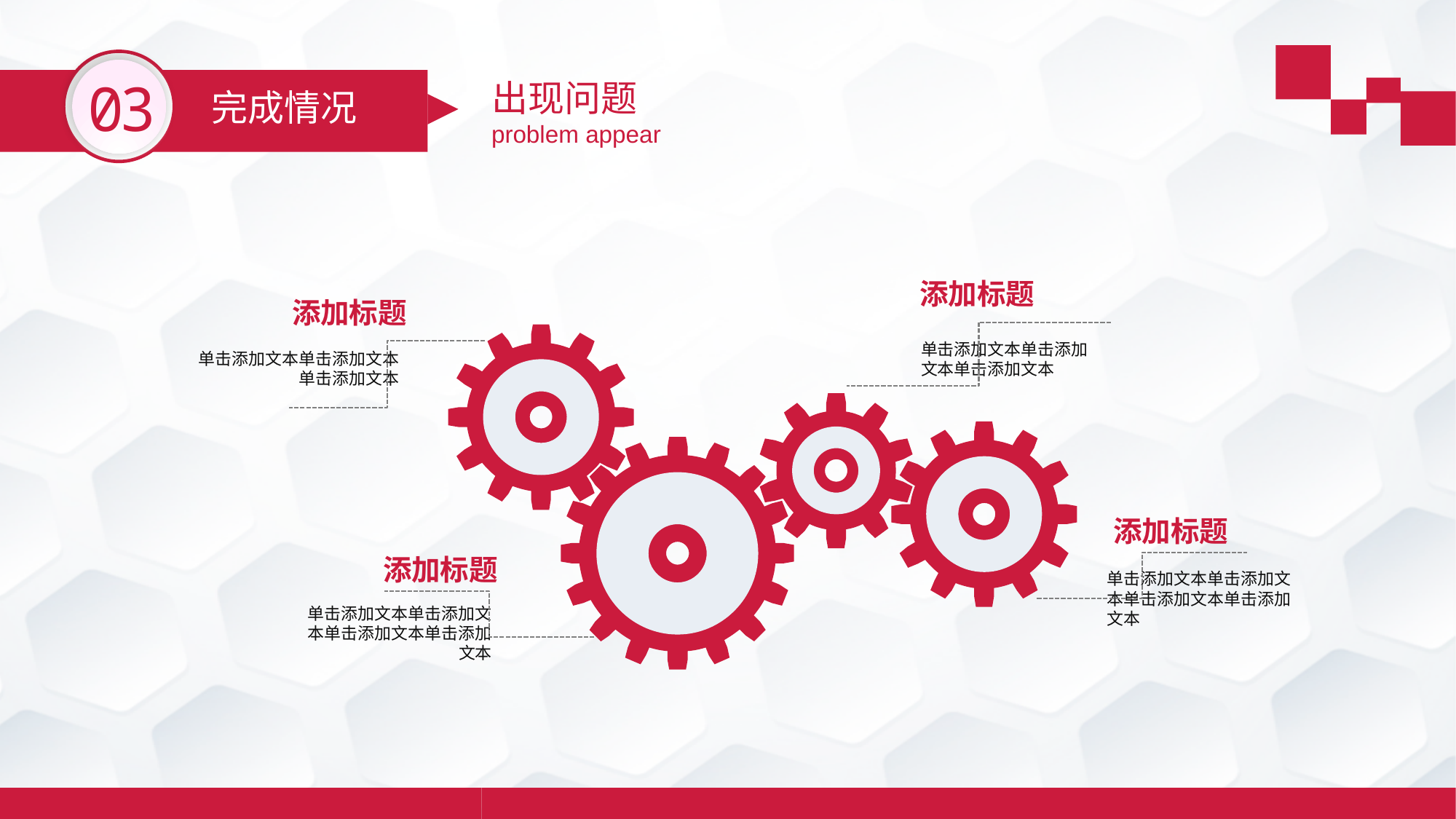

存在问题Completion

03

出现问题
problem appear
完成情况
添加标题
添加标题

单击添加文本单击添加文本单击添加文本

单击添加文本单击添加文本单击添加文本

添加标题
添加标题

单击添加文本单击添加文本单击添加文本单击添加文本

单击添加文本单击添加文本单击添加文本单击添加文本